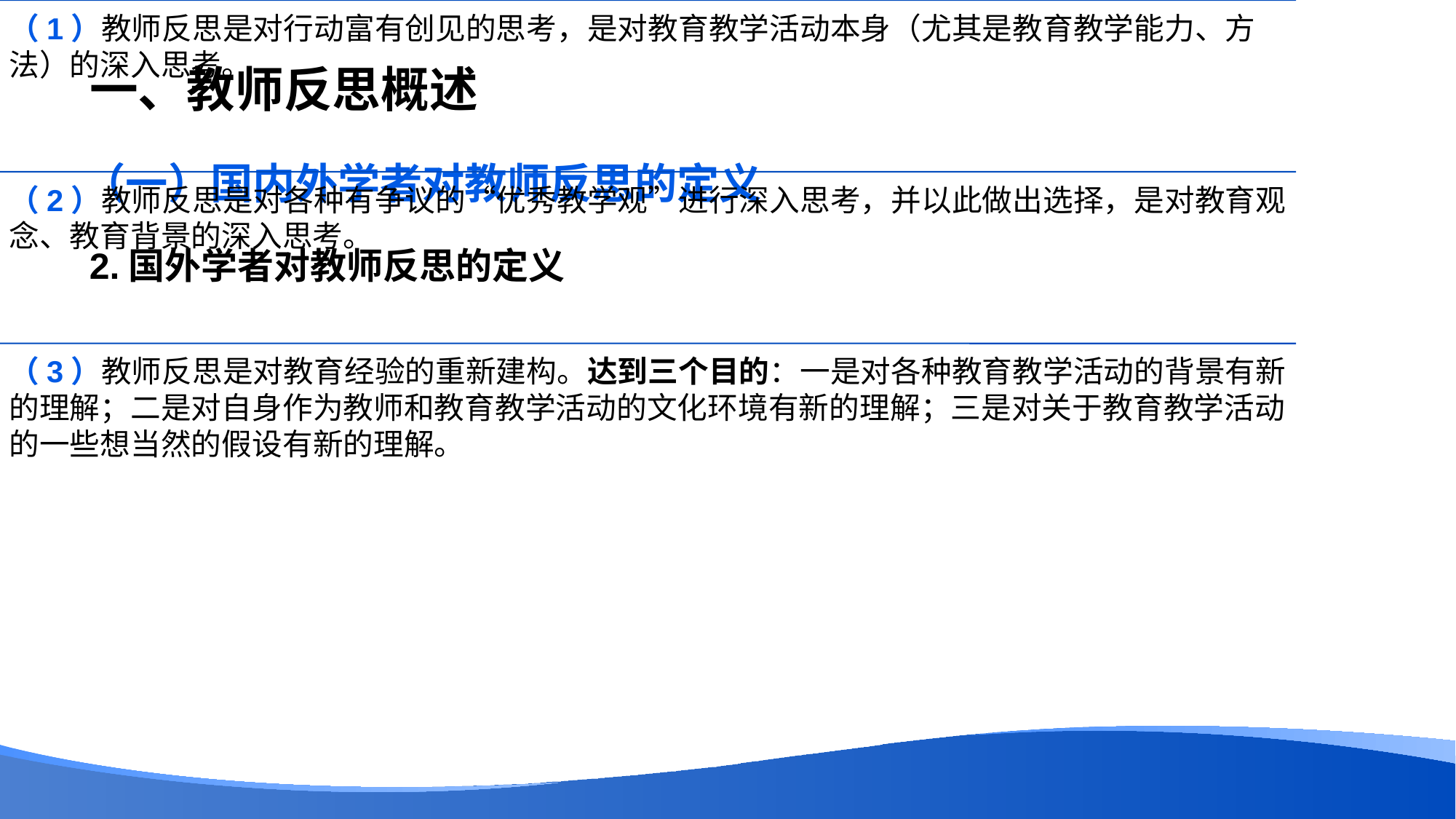

# 一、教师反思概述
（一）国内外学者对教师反思的定义
2.国外学者对教师反思的定义
（1）教师反思是对行动富有创见的思考，是对教育教学活动本身（尤其是教育教学能力、方法）的深入思考。
（2）教师反思是对各种有争议的“优秀教学观”进行深入思考，并以此做出选择，是对教育观念、教育背景的深入思考。
（3）教师反思是对教育经验的重新建构。达到三个目的：一是对各种教育教学活动的背景有新的理解；二是对自身作为教师和教育教学活动的文化环境有新的理解；三是对关于教育教学活动的一些想当然的假设有新的理解。